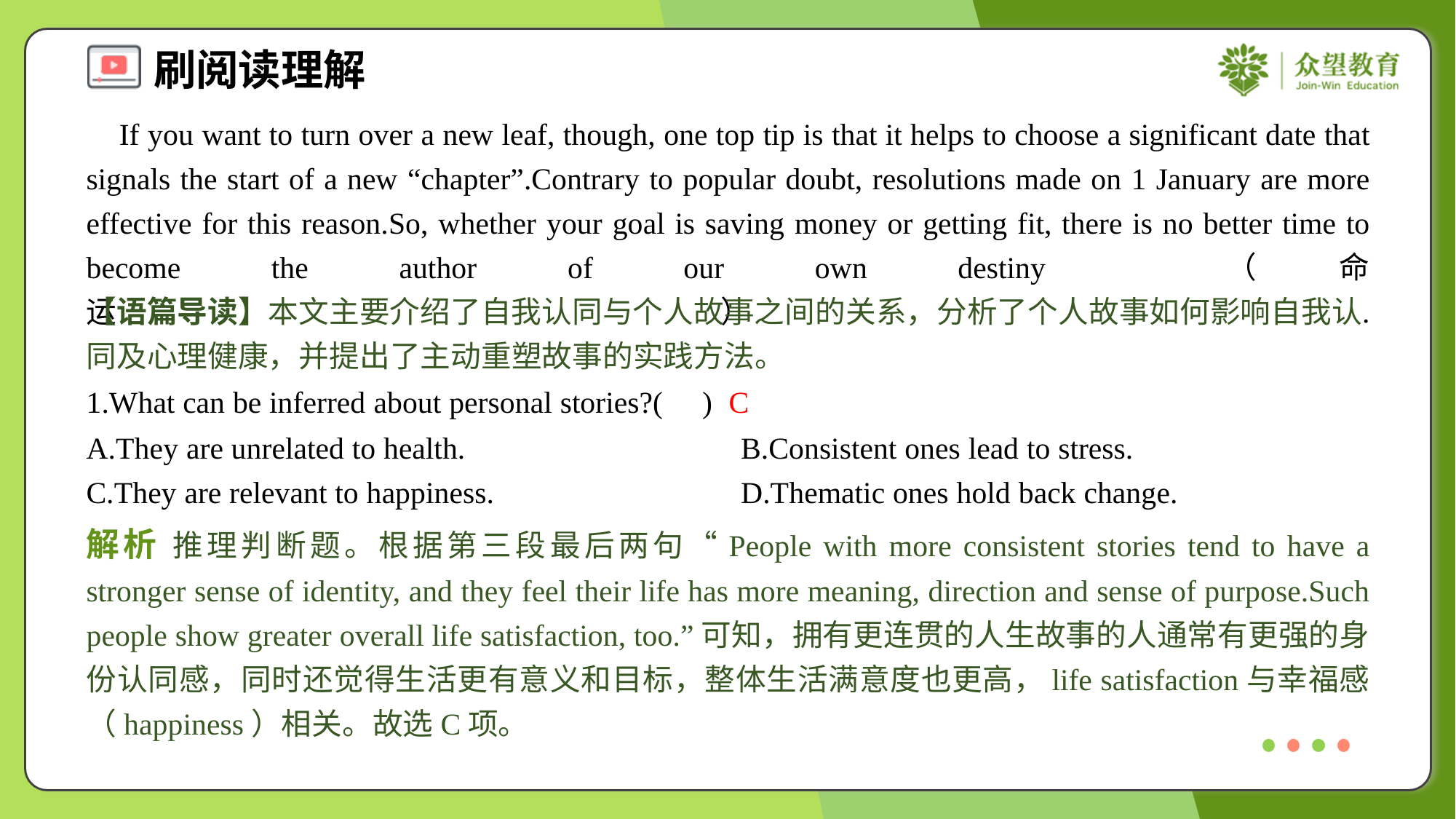

If you want to turn over a new leaf, though, one top tip is that it helps to choose a significant date that signals the start of a new “chapter”.Contrary to popular doubt, resolutions made on 1 January are more effective for this reason.So, whether your goal is saving money or getting fit, there is no better time to become the author of our own destiny （命运）.#1.6
【语篇导读】本文主要介绍了自我认同与个人故事之间的关系，分析了个人故事如何影响自我认同及心理健康，并提出了主动重塑故事的实践方法。
1.What can be inferred about personal stories?(     )
C
A.They are unrelated to health.	B.Consistent ones lead to stress.
C.They are relevant to happiness.	D.Thematic ones hold back change.
解析 推理判断题。根据第三段最后两句“People with more consistent stories tend to have a stronger sense of identity, and they feel their life has more meaning, direction and sense of purpose.Such people show greater overall life satisfaction, too.”可知，拥有更连贯的人生故事的人通常有更强的身份认同感，同时还觉得生活更有意义和目标，整体生活满意度也更高，life satisfaction与幸福感（happiness）相关。故选C项。